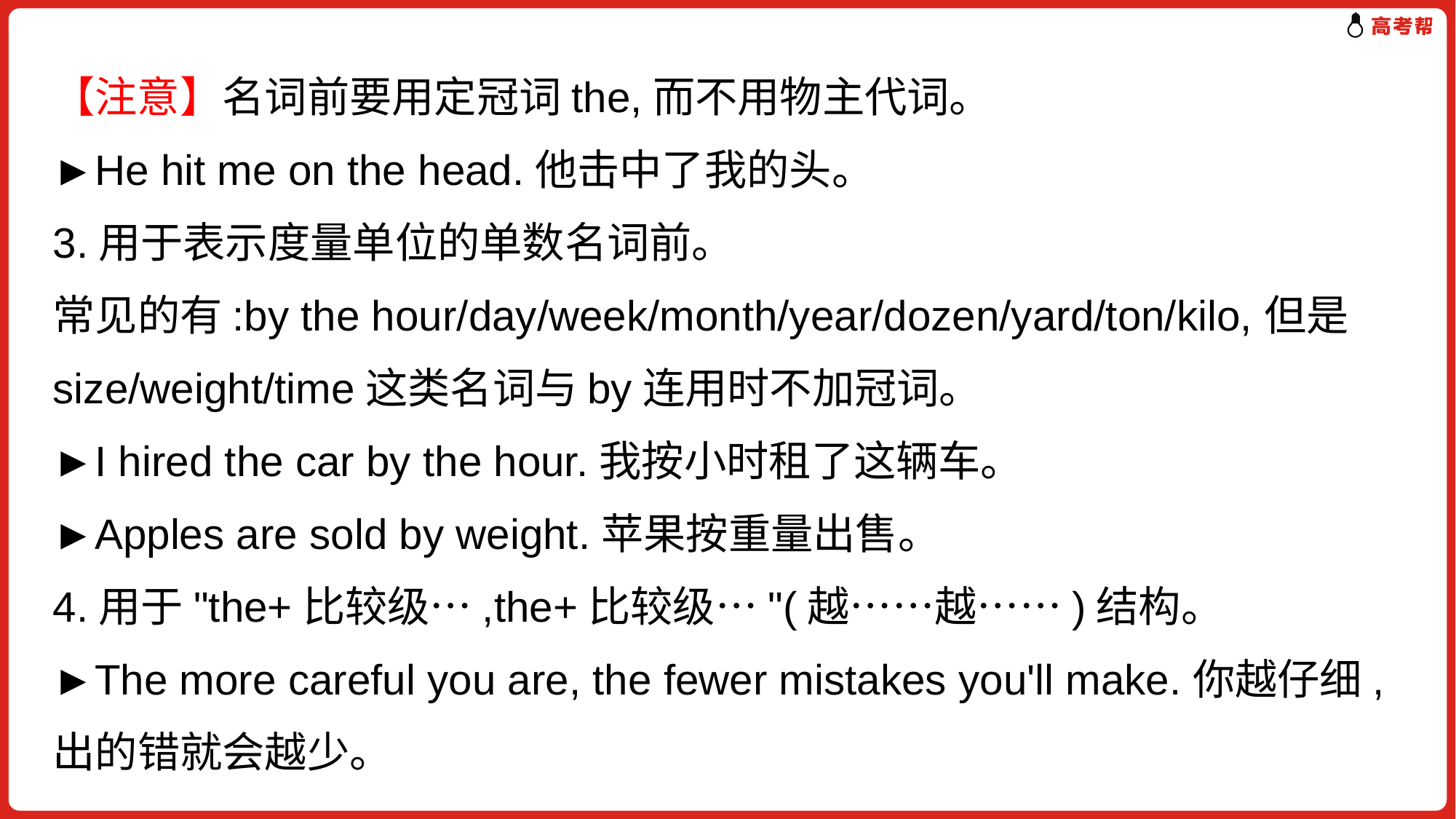

【注意】名词前要用定冠词the,而不用物主代词。
►He hit me on the head.他击中了我的头。
3.用于表示度量单位的单数名词前。
常见的有:by the hour/day/week/month/year/dozen/yard/ton/kilo,但是size/weight/time这类名词与by连用时不加冠词。
►I hired the car by the hour.我按小时租了这辆车。
►Apples are sold by weight.苹果按重量出售。
4.用于"the+比较级…,the+比较级…"(越……越……)结构。
►The more careful you are, the fewer mistakes you'll make.你越仔细,出的错就会越少。